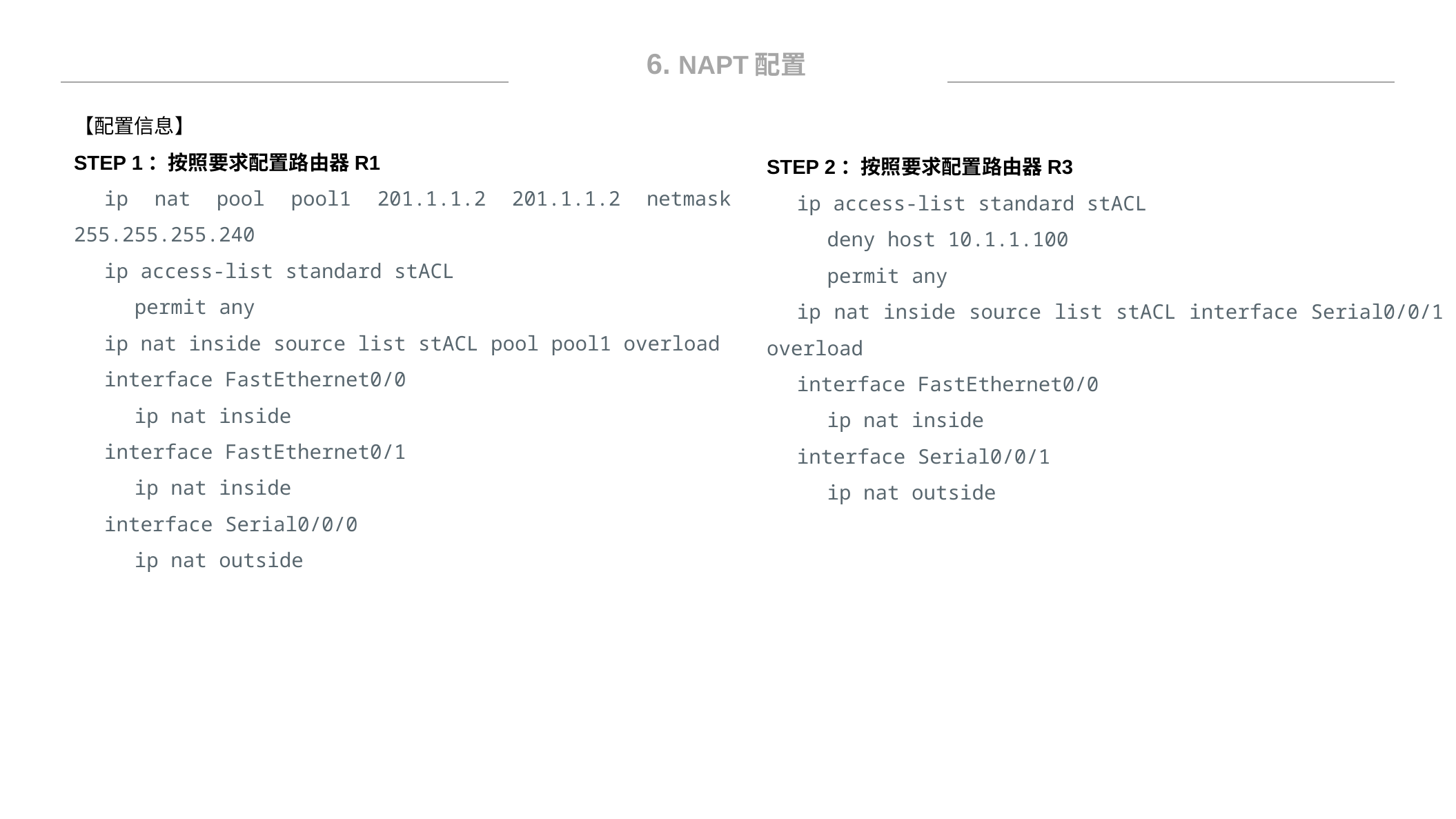

6. NAPT配置
【配置信息】
STEP 1：按照要求配置路由器R1
ip nat pool pool1 201.1.1.2 201.1.1.2 netmask 255.255.255.240
ip access-list standard stACL
permit any
ip nat inside source list stACL pool pool1 overload
interface FastEthernet0/0
ip nat inside
interface FastEthernet0/1
ip nat inside
interface Serial0/0/0
ip nat outside
STEP 2：按照要求配置路由器R3
ip access-list standard stACL
deny host 10.1.1.100
permit any
ip nat inside source list stACL interface Serial0/0/1 overload
interface FastEthernet0/0
ip nat inside
interface Serial0/0/1
ip nat outside